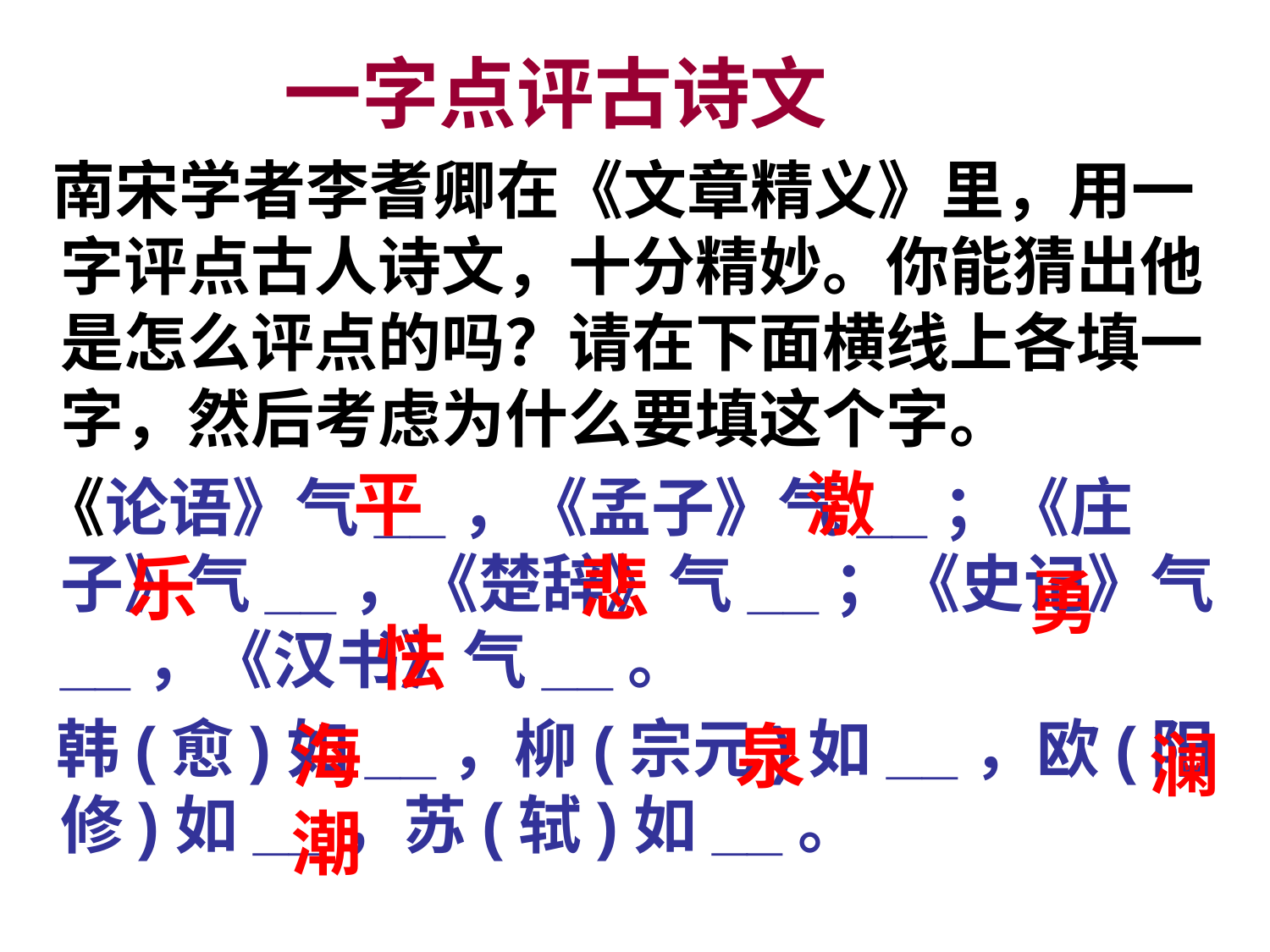

# 一字点评古诗文
  南宋学者李耆卿在《文章精义》里，用一字评点古人诗文，十分精妙。你能猜出他是怎么评点的吗？请在下面横线上各填一字，然后考虑为什么要填这个字。
 《论语》气__，《孟子》气__；《庄子》气__，《楚辞》气__；《史记》气__，《汉书》气__。
  韩(愈)如__，柳(宗元)如__，欧(阳修)如__，苏(轼)如__。
平
激
乐
悲
勇
怯
海
泉
澜
潮